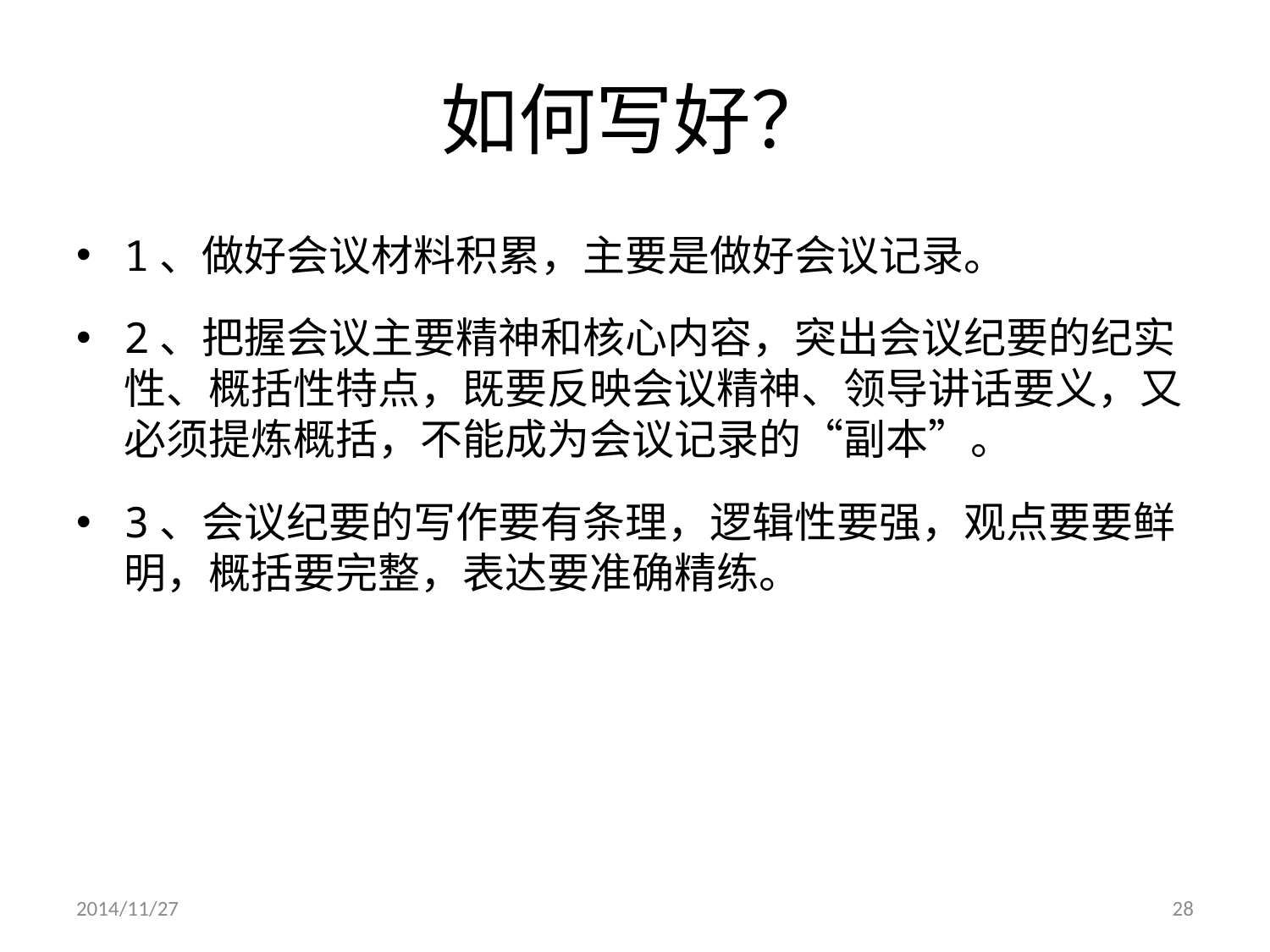

# 如何写好？
1、做好会议材料积累，主要是做好会议记录。

2、把握会议主要精神和核心内容，突出会议纪要的纪实性、概括性特点，既要反映会议精神、领导讲话要义，又必须提炼概括，不能成为会议记录的“副本”。

3、会议纪要的写作要有条理，逻辑性要强，观点要要鲜明，概括要完整，表达要准确精练。
2014/11/27
28